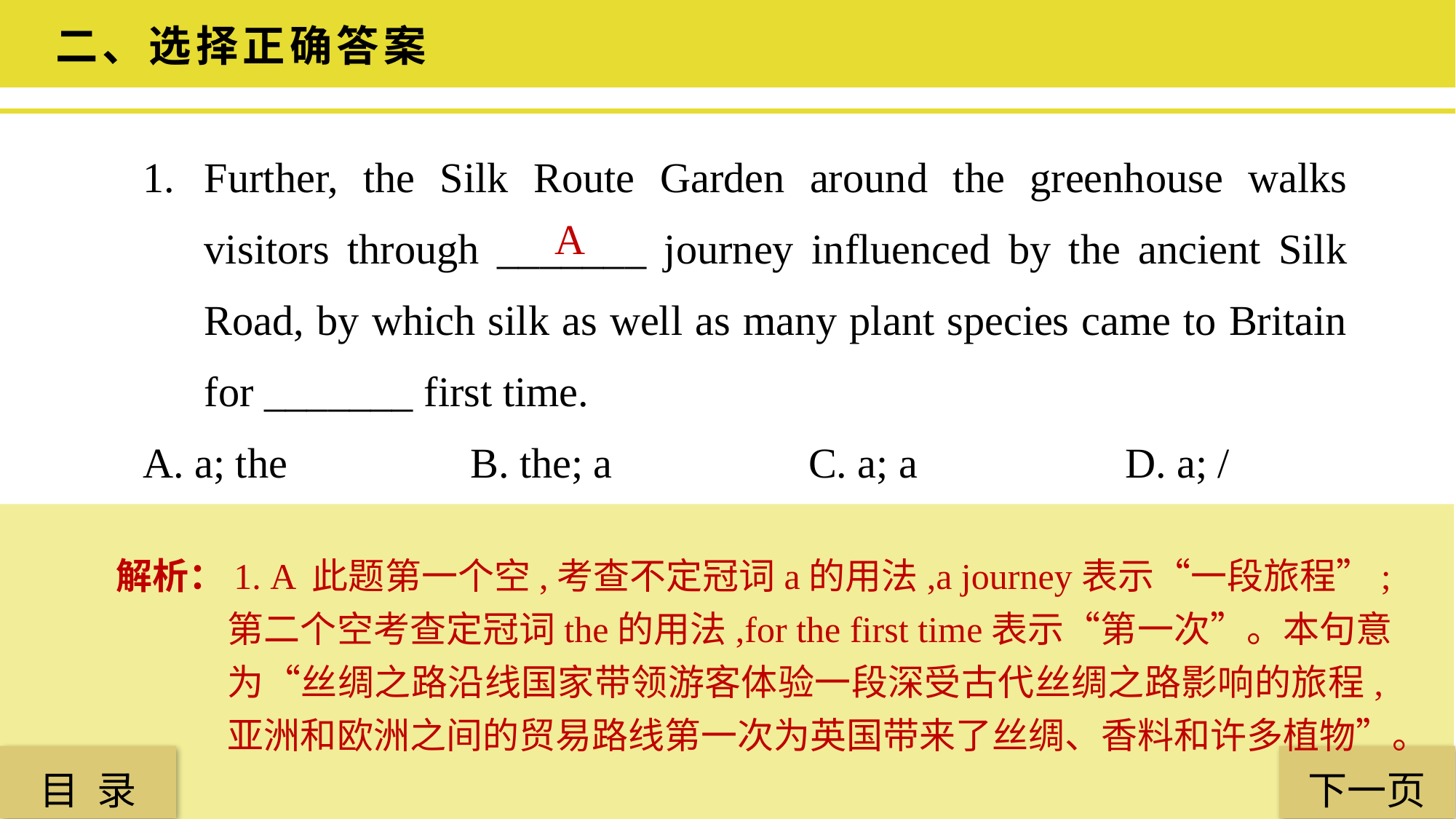

二、选择正确答案
Further, the Silk Route Garden around the greenhouse walks visitors through _______ journey influenced by the ancient Silk Road, by which silk as well as many plant species came to Britain for _______ first time.
A. a; the 		B. the; a		 C. a; a 		D. a; /
A
解析：1. A 此题第一个空,考查不定冠词a的用法,a journey表示“一段旅程”;第二个空考查定冠词the的用法,for the first time表示“第一次”。本句意为“丝绸之路沿线国家带领游客体验一段深受古代丝绸之路影响的旅程,亚洲和欧洲之间的贸易路线第一次为英国带来了丝绸、香料和许多植物”。